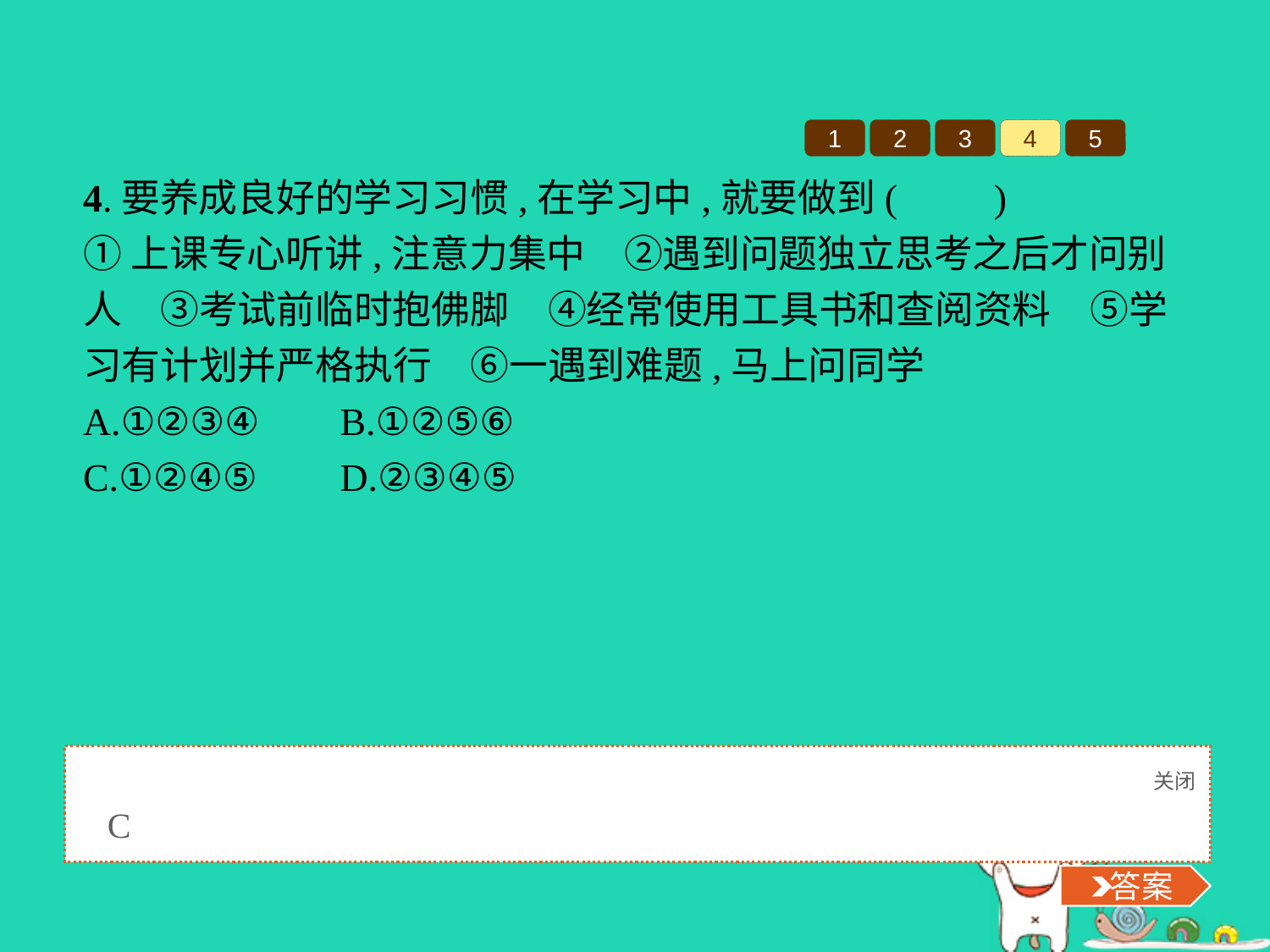

1
2
3
4
5
4.要养成良好的学习习惯,在学习中,就要做到(　　)
①上课专心听讲,注意力集中　②遇到问题独立思考之后才问别人　③考试前临时抱佛脚　④经常使用工具书和查阅资料　⑤学习有计划并严格执行　⑥一遇到难题,马上问同学
A.①②③④	B.①②⑤⑥
C.①②④⑤	D.②③④⑤

关闭
  答案

C
  答案